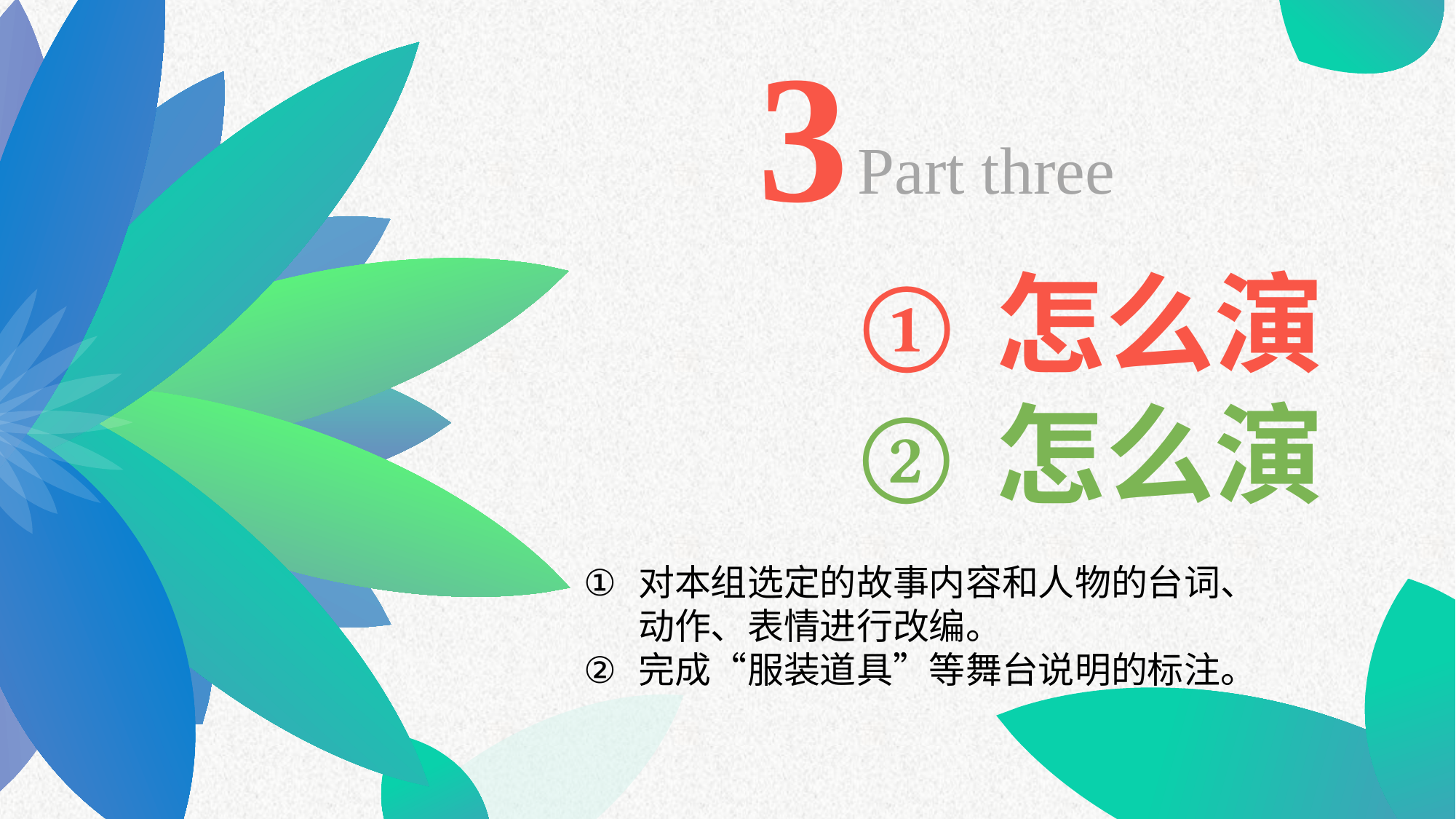

3
Part three
怎么演
怎么演
对本组选定的故事内容和人物的台词、动作、表情进行改编。
完成“服装道具”等舞台说明的标注。